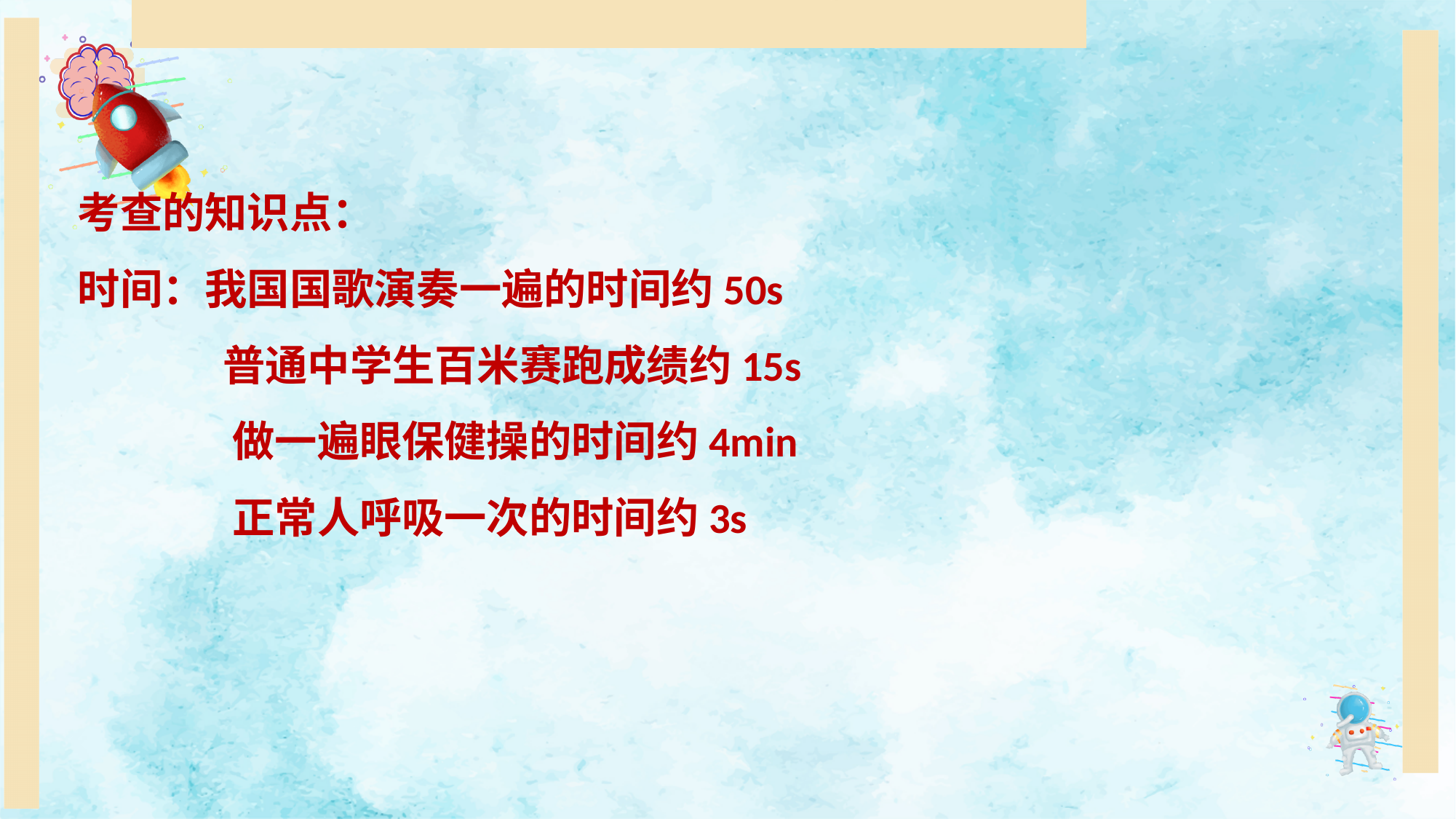

考查的知识点：
时间：我国国歌演奏一遍的时间约50s
              普通中学生百米赛跑成绩约15s
               做一遍眼保健操的时间约4min
               正常人呼吸一次的时间约3s